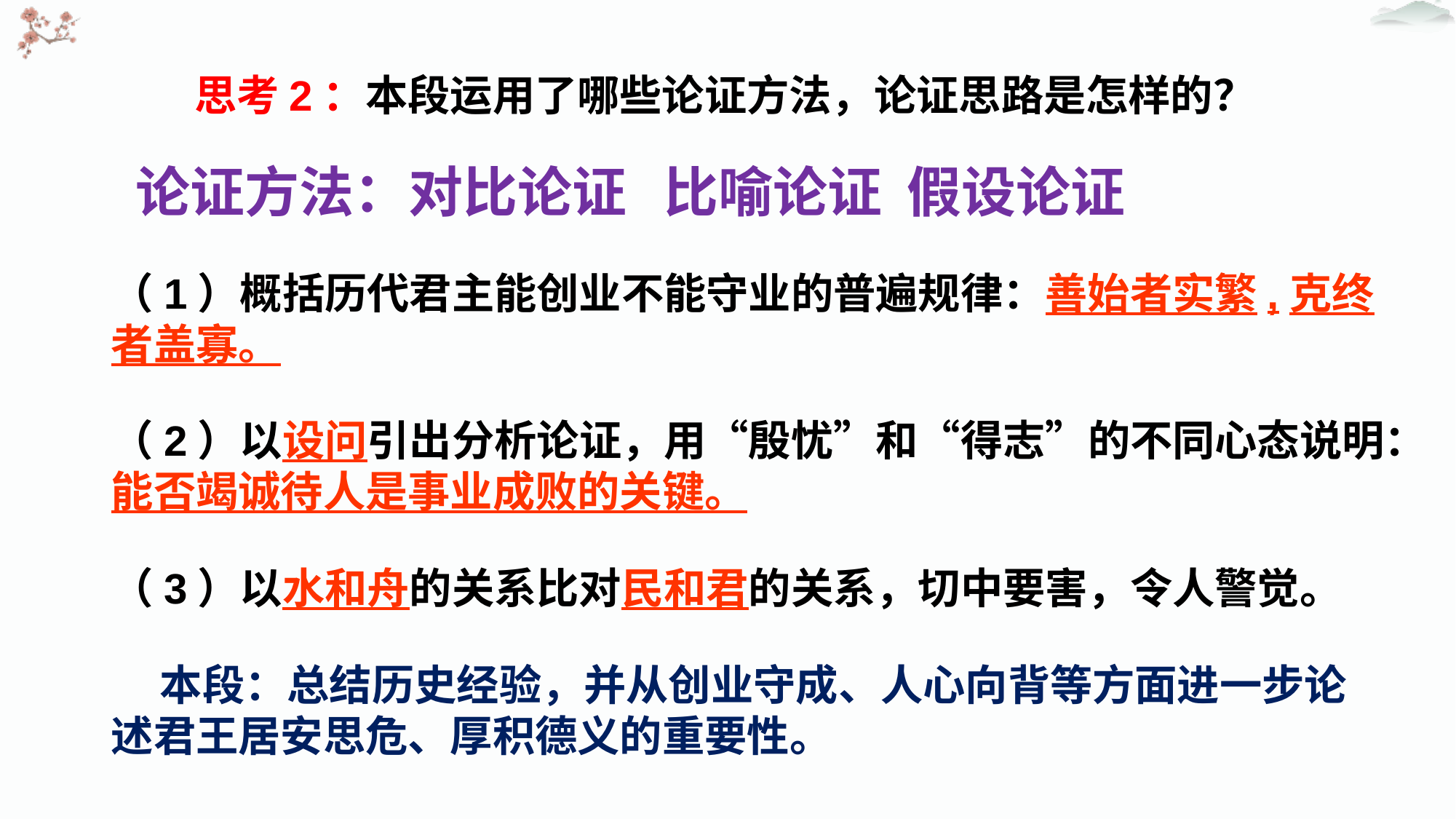

思考2：本段运用了哪些论证方法，论证思路是怎样的？
论证方法：对比论证   比喻论证  假设论证
（1）概括历代君主能创业不能守业的普遍规律：善始者实繁,克终者盖寡。
（2）以设问引出分析论证，用“殷忧”和“得志”的不同心态说明：能否竭诚待人是事业成败的关键。
（3）以水和舟的关系比对民和君的关系，切中要害，令人警觉。
    本段：总结历史经验，并从创业守成、人心向背等方面进一步论述君王居安思危、厚积德义的重要性。